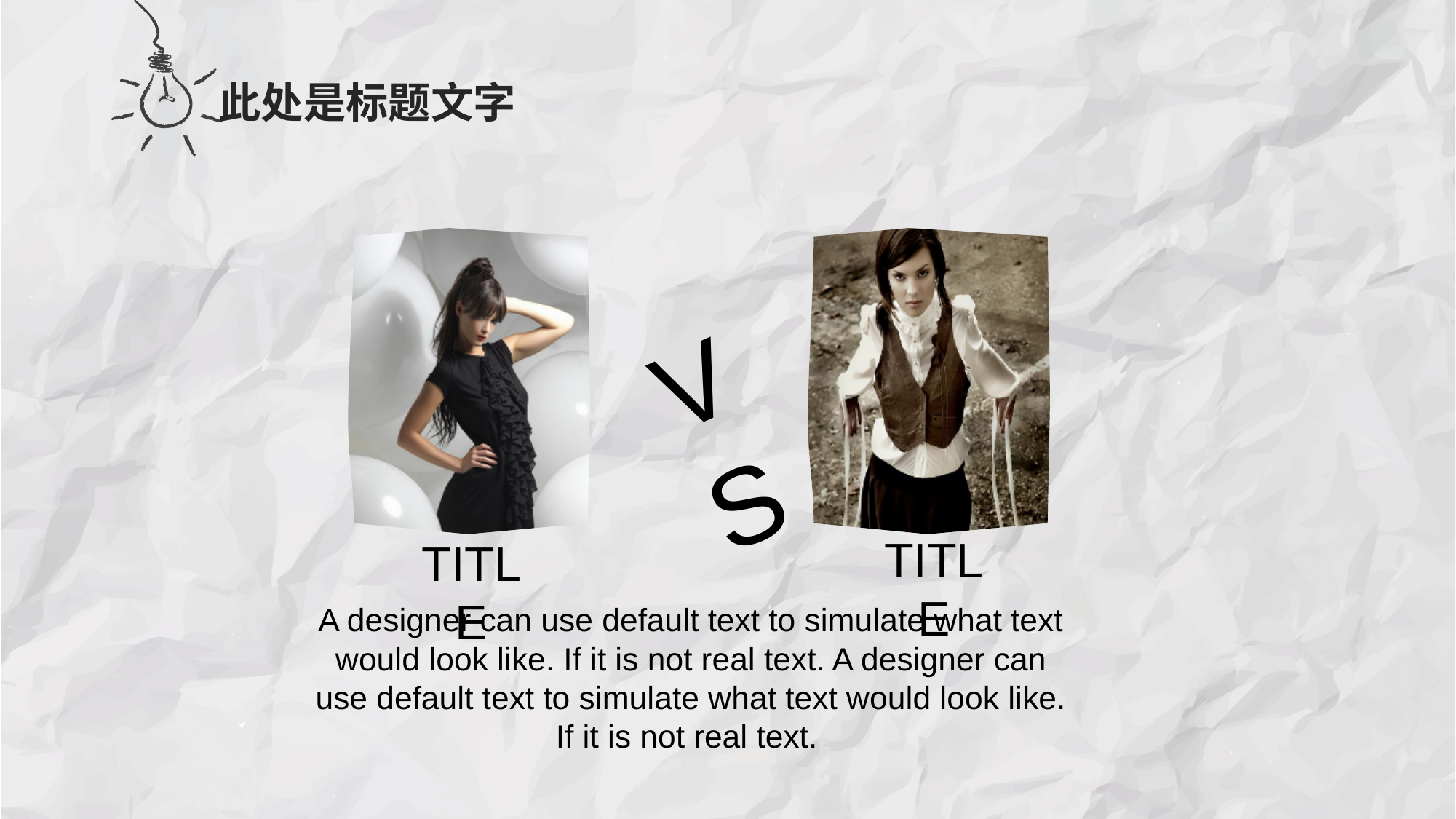

此处是标题文字

VS
TITLE
TITLE
A designer can use default text to simulate what text would look like. If it is not real text. A designer can use default text to simulate what text would look like. If it is not real text.